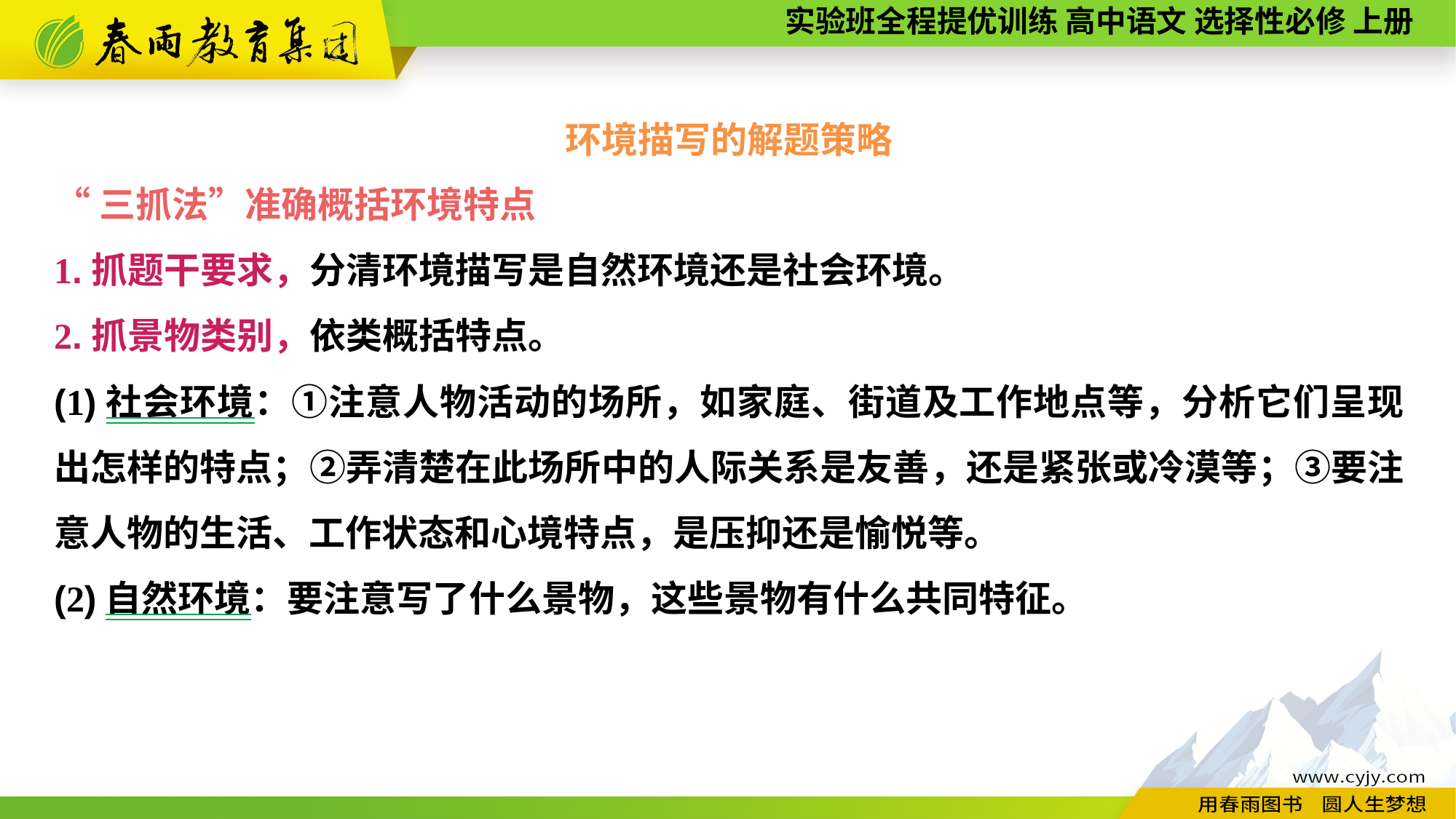

环境描写的解题策略
“三抓法”准确概括环境特点
1.抓题干要求，分清环境描写是自然环境还是社会环境。
2.抓景物类别，依类概括特点。
(1)社会环境：①注意人物活动的场所，如家庭、街道及工作地点等，分析它们呈现出怎样的特点；②弄清楚在此场所中的人际关系是友善，还是紧张或冷漠等；③要注意人物的生活、工作状态和心境特点，是压抑还是愉悦等。
(2)自然环境：要注意写了什么景物，这些景物有什么共同特征。